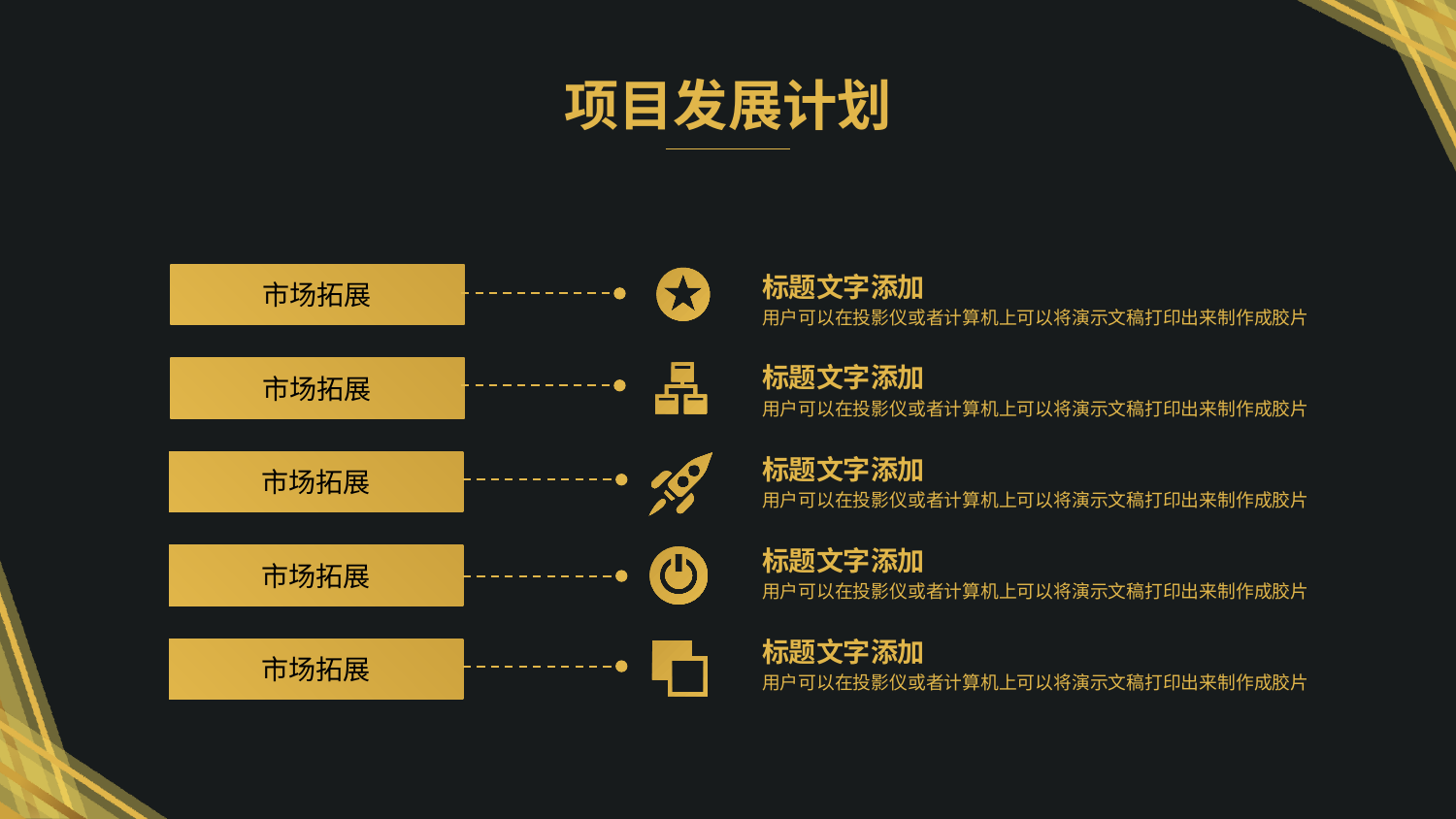

项目发展计划
标题文字添加
用户可以在投影仪或者计算机上可以将演示文稿打印出来制作成胶片
市场拓展

标题文字添加
用户可以在投影仪或者计算机上可以将演示文稿打印出来制作成胶片
市场拓展

标题文字添加
用户可以在投影仪或者计算机上可以将演示文稿打印出来制作成胶片
市场拓展

标题文字添加
用户可以在投影仪或者计算机上可以将演示文稿打印出来制作成胶片
市场拓展

标题文字添加
用户可以在投影仪或者计算机上可以将演示文稿打印出来制作成胶片
市场拓展